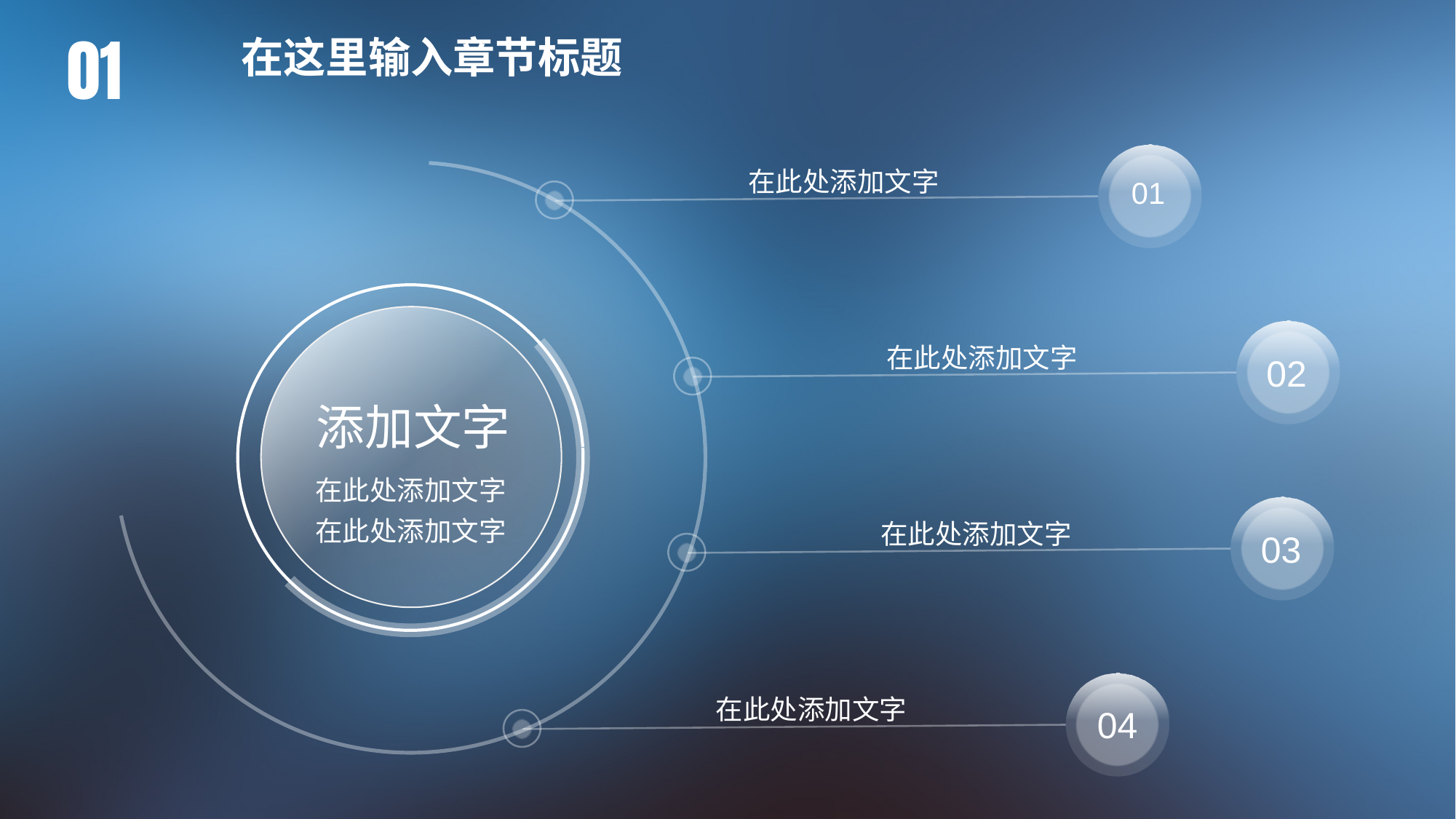

在这里输入章节标题
01

01
在此处添加文字

02
在此处添加文字

添加文字
在此处添加文字
在此处添加文字

03
在此处添加文字

04
在此处添加文字